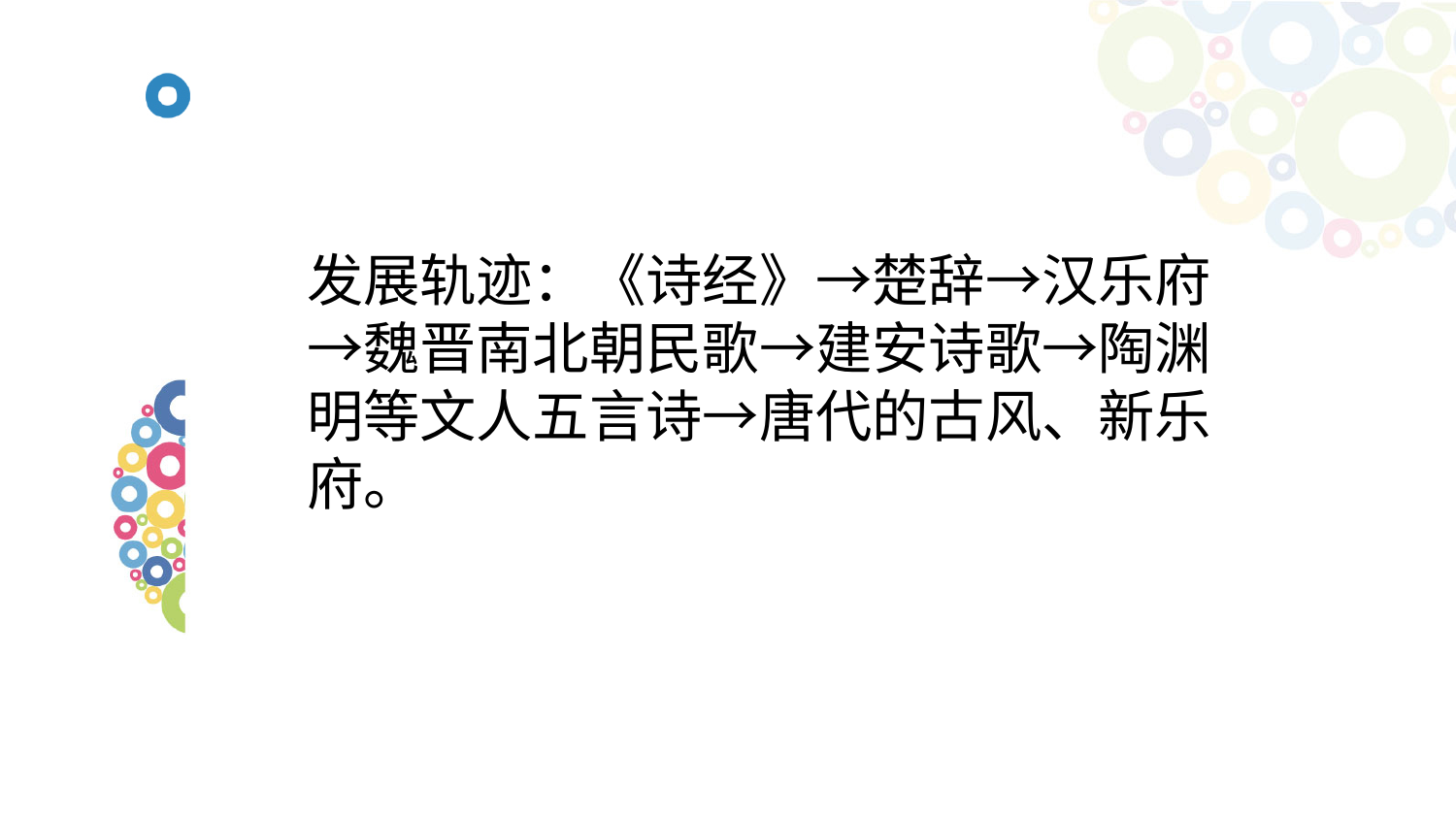

# 发展轨迹：《诗经》→楚辞→汉乐府→魏晋南北朝民歌→建安诗歌→陶渊明等文人五言诗→唐代的古风、新乐府。